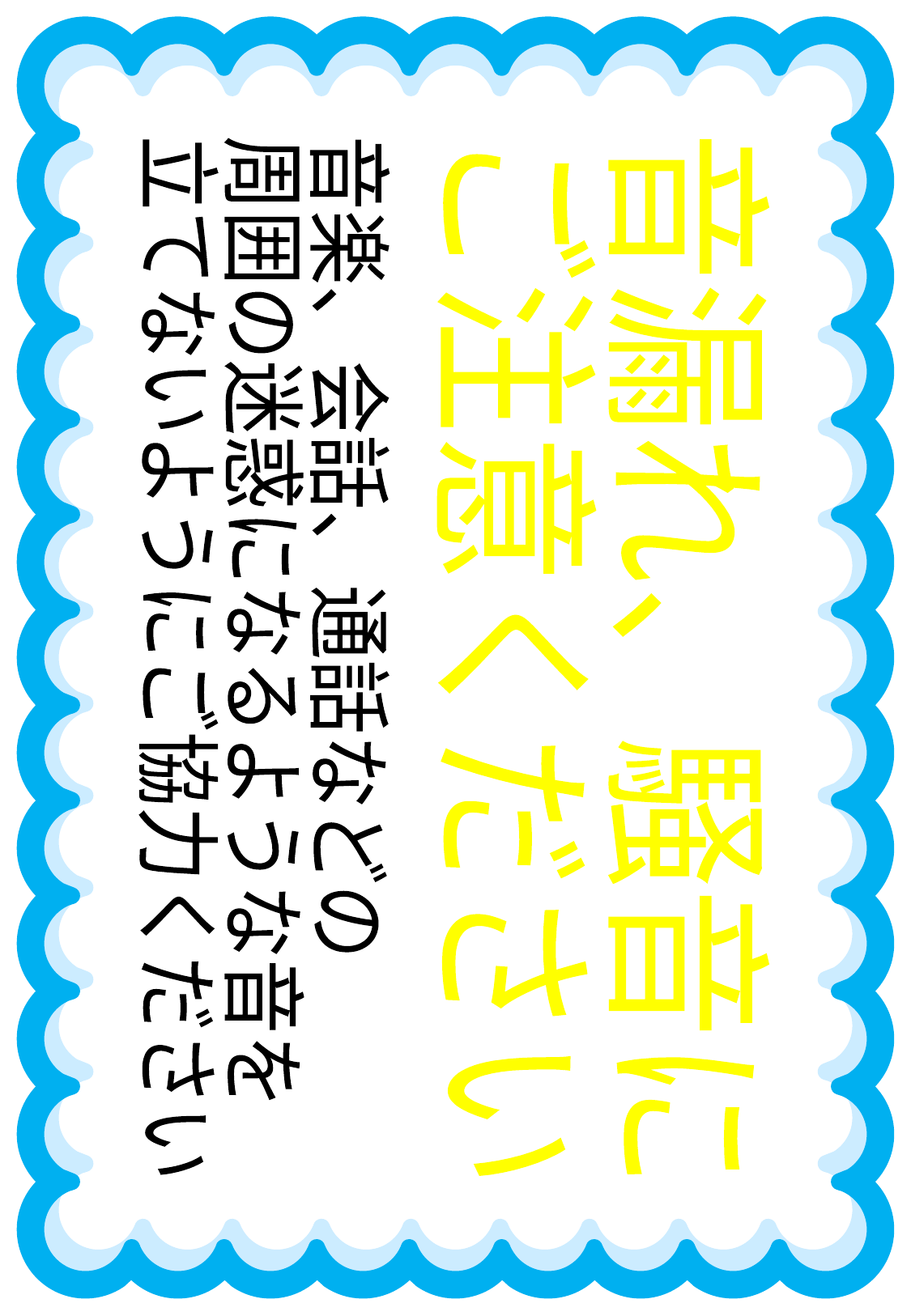

音漏れ、騒音に
ご注意ください
音楽、会話、通話などの
周囲の迷惑になるような音を
立てないようにご協力ください